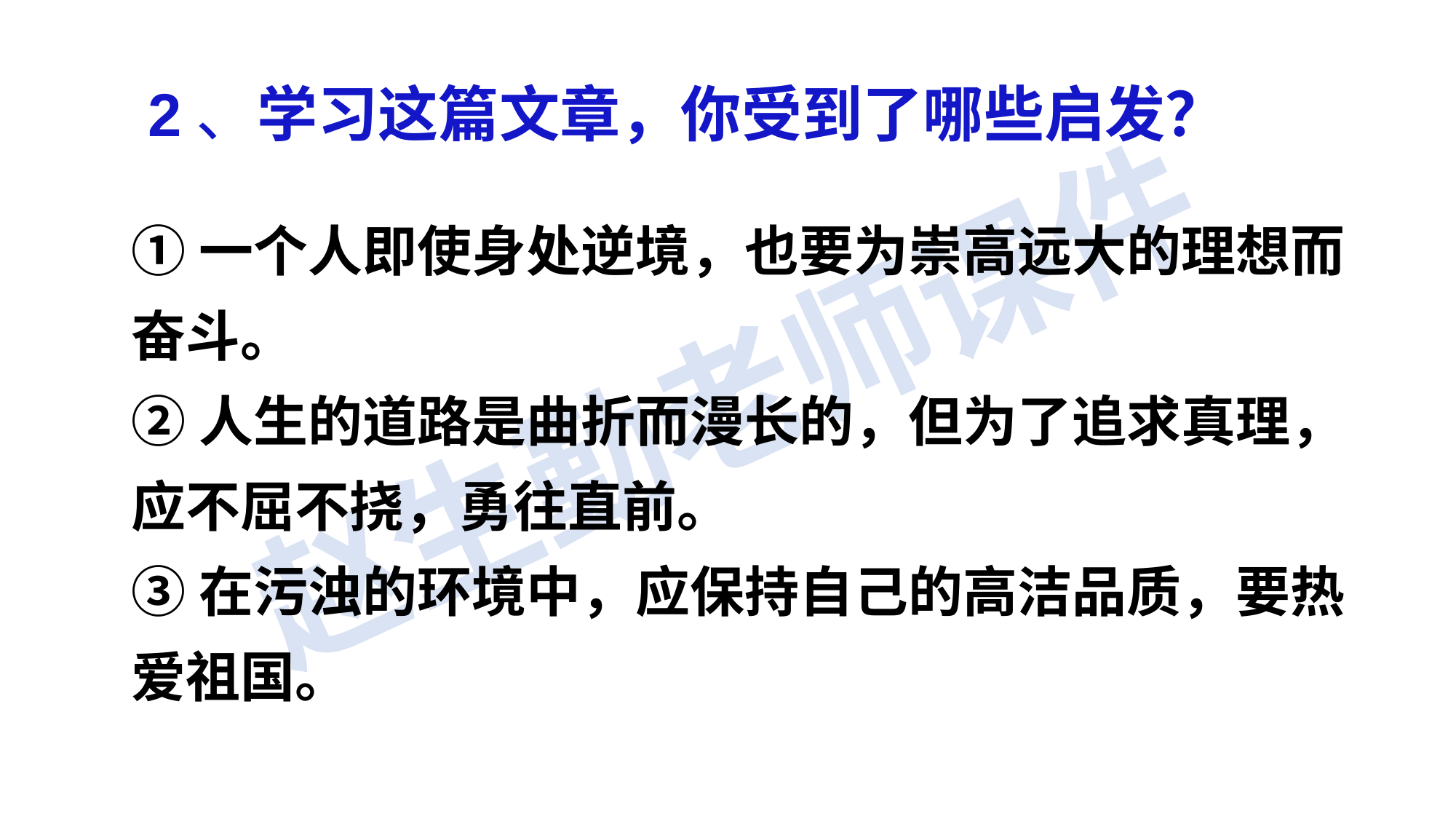

2、学习这篇文章，你受到了哪些启发？
①一个人即使身处逆境，也要为崇高远大的理想而奋斗。
②人生的道路是曲折而漫长的，但为了追求真理，应不屈不挠，勇往直前。
③在污浊的环境中，应保持自己的高洁品质，要热爱祖国。